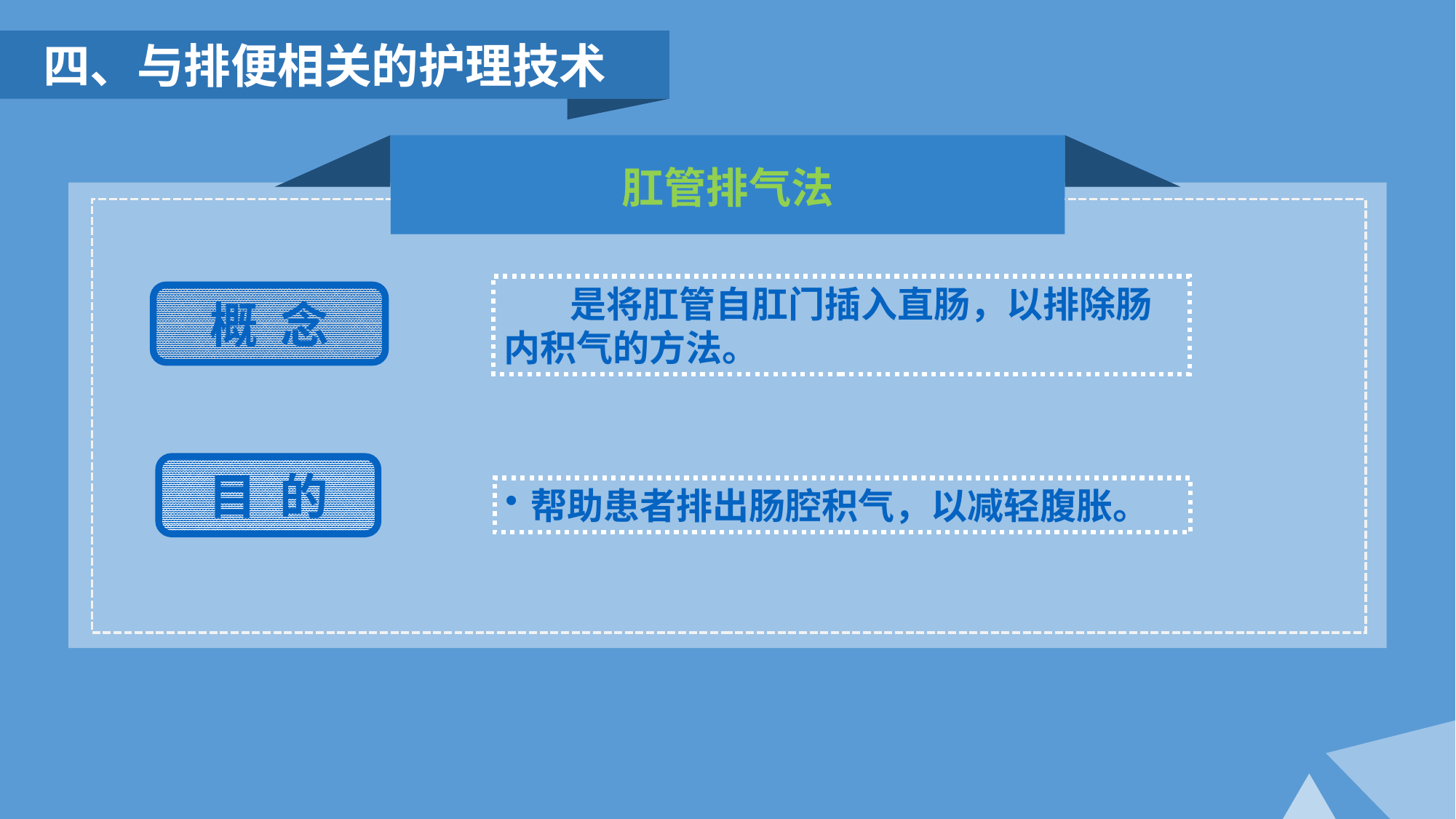

四、与排便相关的护理技术

肛管排气法

       是将肛管自肛门插入直肠，以排除肠内积气的方法。
概  念
目  的
帮助患者排出肠腔积气，以减轻腹胀。